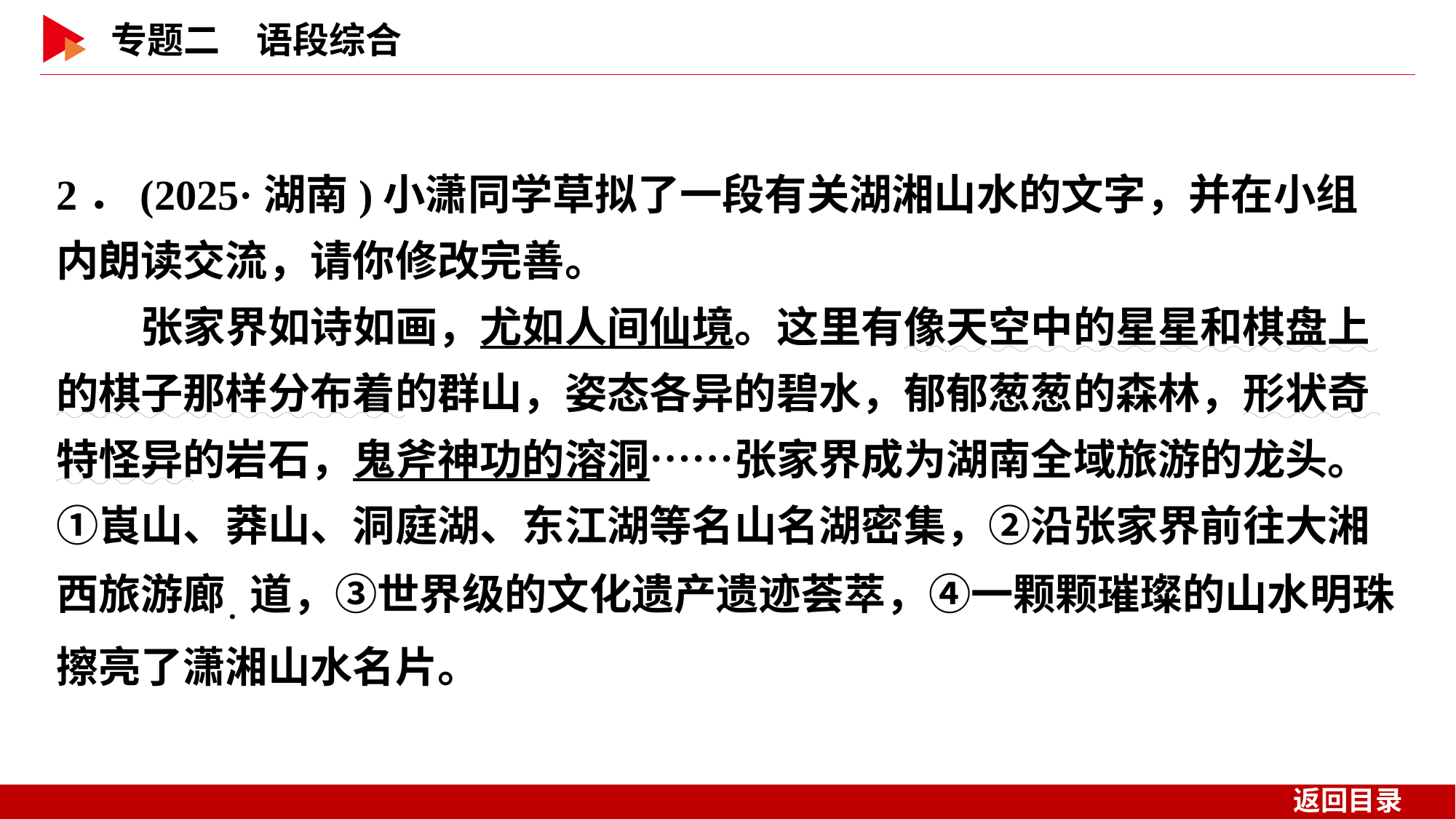

2．(2025·湖南)小潇同学草拟了一段有关湖湘山水的文字，并在小组内朗读交流，请你修改完善。
　　张家界如诗如画，尤如人间仙境。这里有像天空中的星星和棋盘上的棋子那样分布着的群山，姿态各异的碧水，郁郁葱葱的森林，形状奇特怪异的岩石，鬼斧神功的溶洞……张家界成为湖南全域旅游的龙头。①崀山、莽山、洞庭湖、东江湖等名山名湖密集，②沿张家界前往大湘西旅游廊．道，③世界级的文化遗产遗迹荟萃，④一颗颗璀璨的山水明珠擦亮了潇湘山水名片。